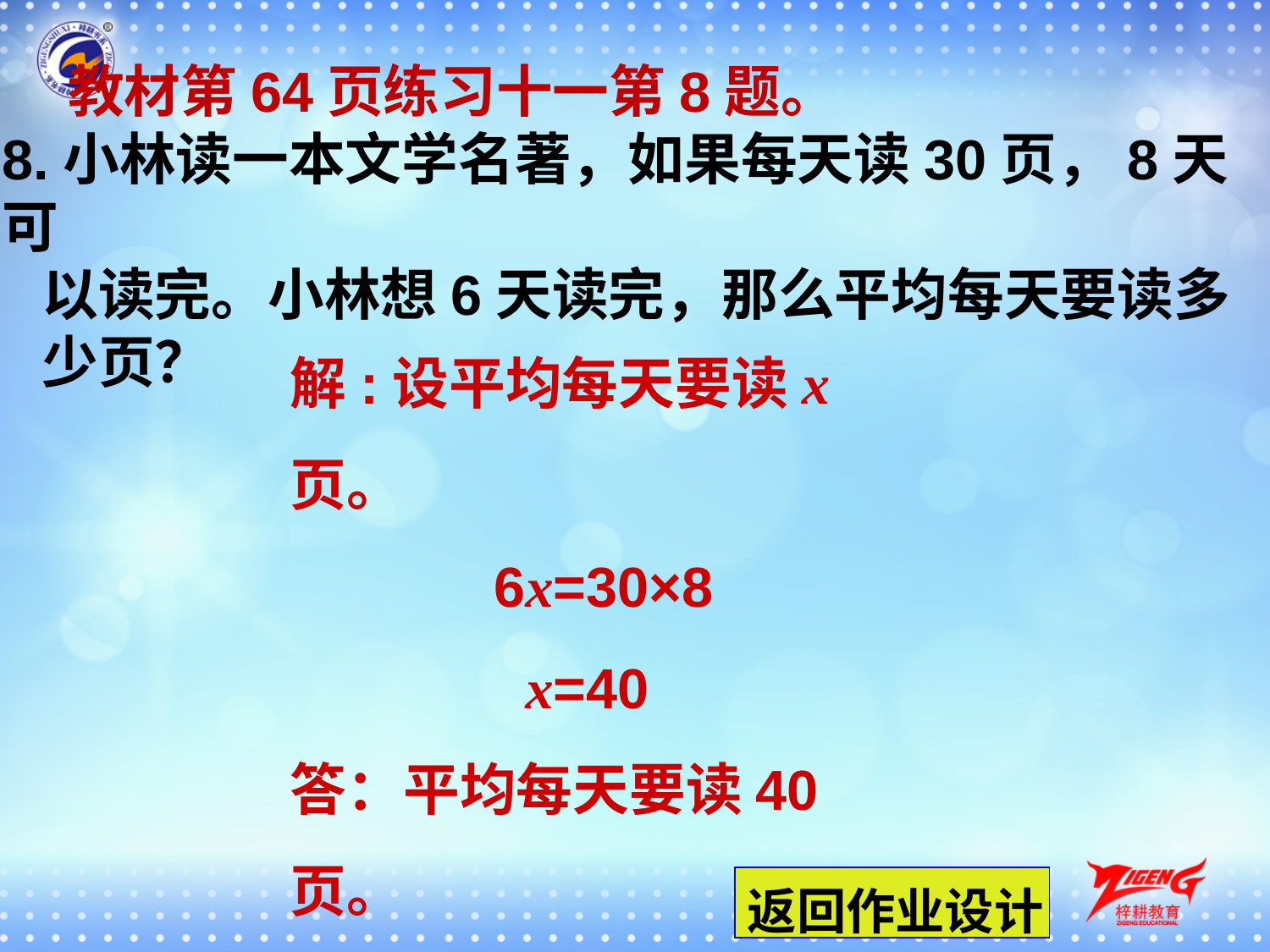

教材第64页练习十一第8题。
8.小林读一本文学名著，如果每天读30页，8天可
  以读完。小林想6天读完，那么平均每天要读多
  少页？
解:设平均每天要读x页。
             6x=30×8
               x=40
答：平均每天要读40页。

返回作业设计